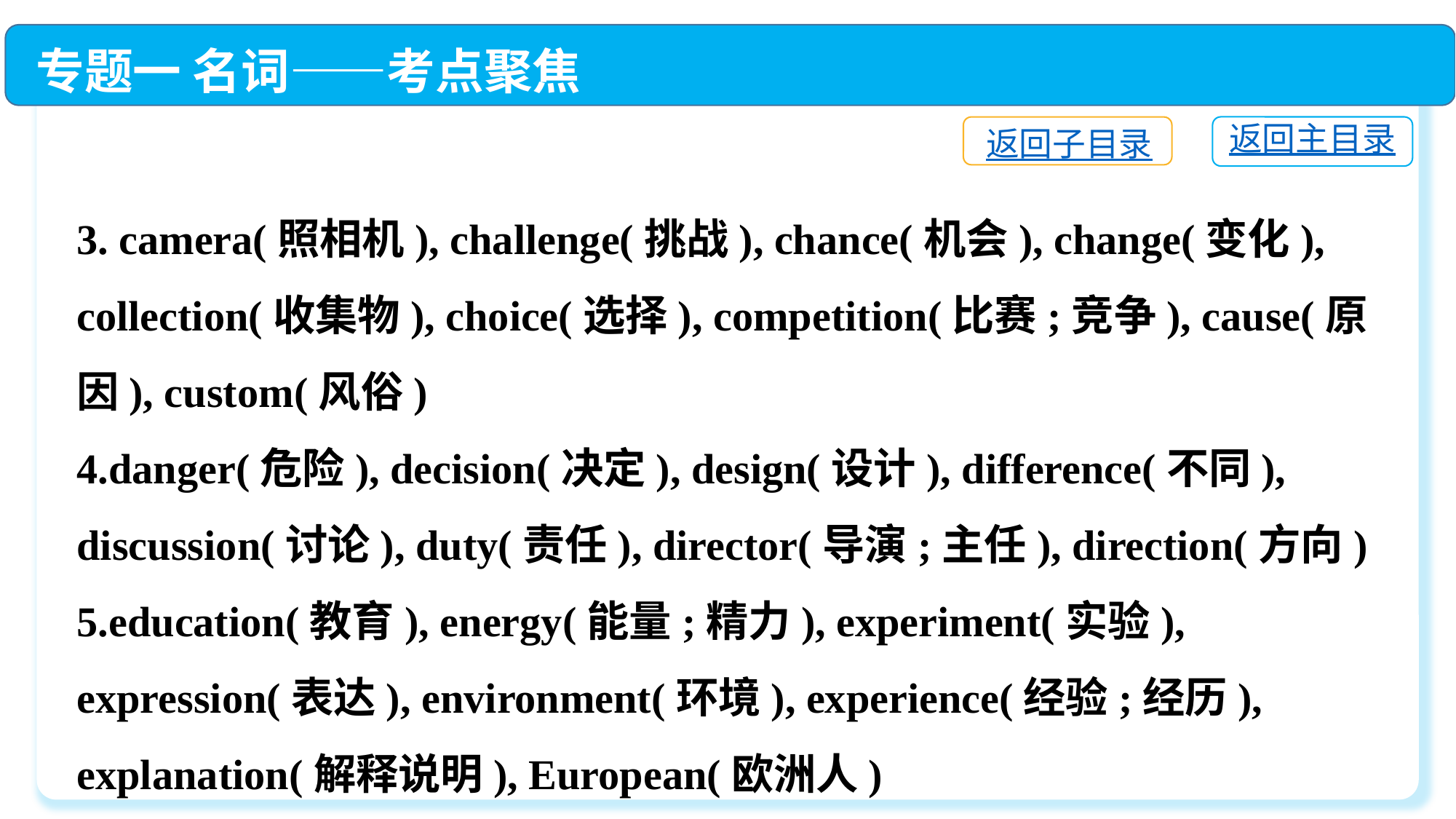

专题一 名词——考点聚焦

返回主目录

返回子目录
3. camera(照相机), challenge(挑战), chance(机会), change(变化), collection(收集物), choice(选择), competition(比赛;竞争), cause(原因), custom(风俗)
4.danger(危险), decision(决定), design(设计), difference(不同), discussion(讨论), duty(责任), director(导演;主任), direction(方向)
5.education(教育), energy(能量;精力), experiment(实验), expression(表达), environment(环境), experience(经验;经历), explanation(解释说明), European(欧洲人)